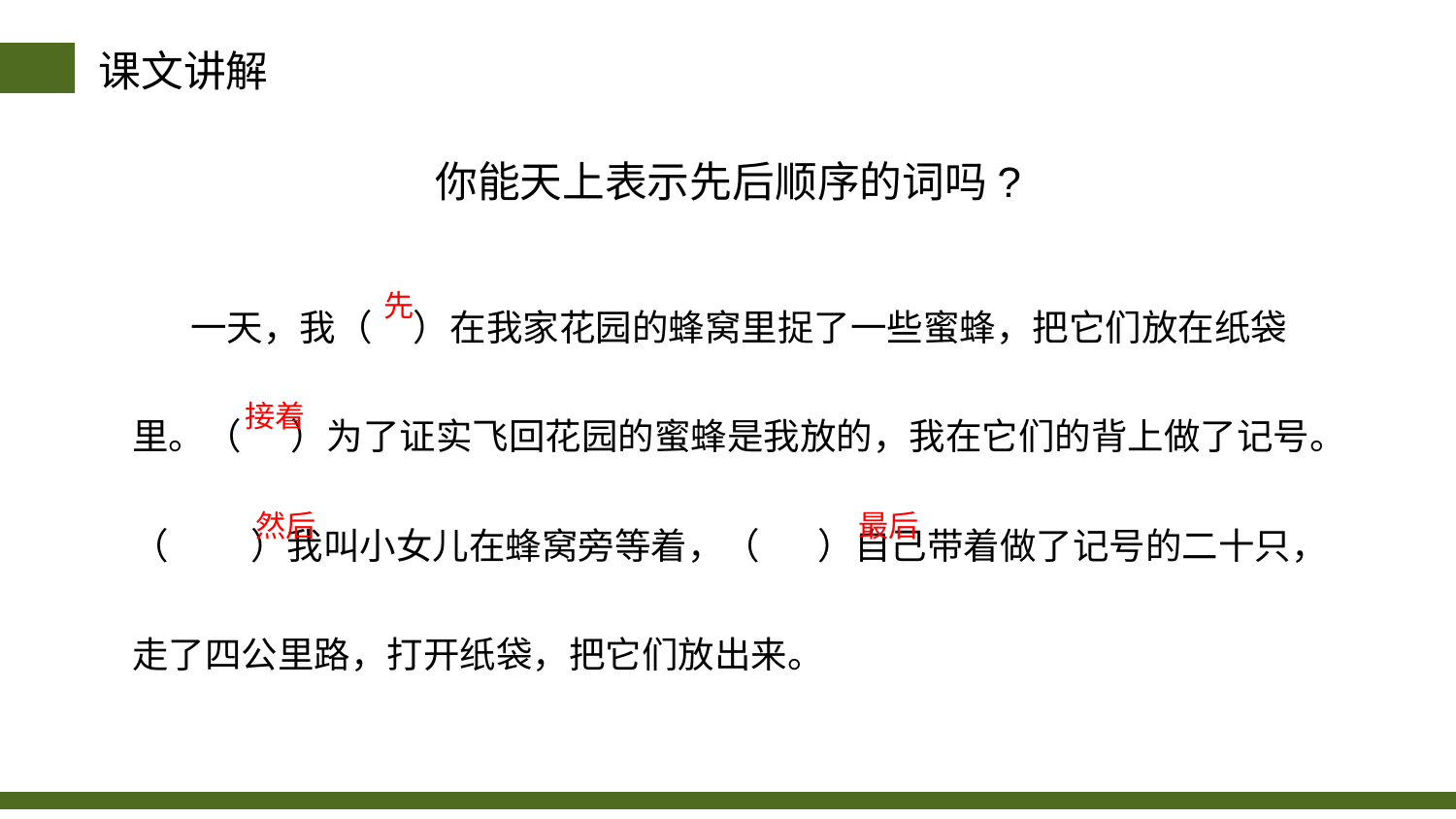

课文讲解
你能天上表示先后顺序的词吗?
      一天，我（     ）在我家花园的蜂窝里捉了一些蜜蜂，把它们放在纸袋里。（      ）为了证实飞回花园的蜜蜂是我放的，我在它们的背上做了记号。（          ）我叫小女儿在蜂窝旁等着，（       ）自己带着做了记号的二十只，走了四公里路，打开纸袋，把它们放出来。
先
接着
然后
最后